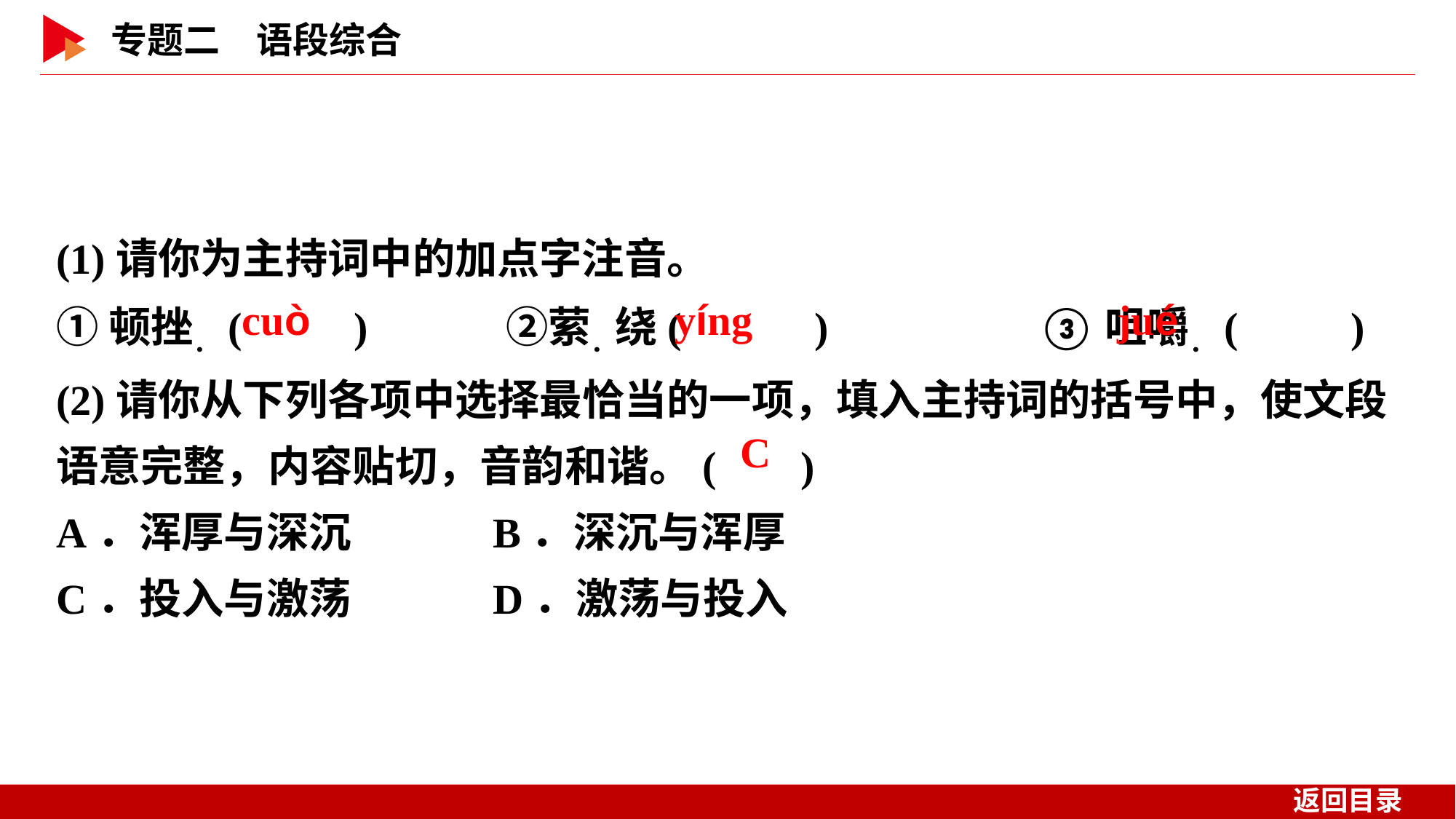

(1)请你为主持词中的加点字注音。
①顿挫．(          )　　　②萦．绕(            )		③咀嚼．(          )
(2)请你从下列各项中选择最恰当的一项，填入主持词的括号中，使文段语意完整，内容贴切，音韵和谐。(        )
A．浑厚与深沉　　　	B．深沉与浑厚
C．投入与激荡		D．激荡与投入
 cuò
 yíng
 jué
   C